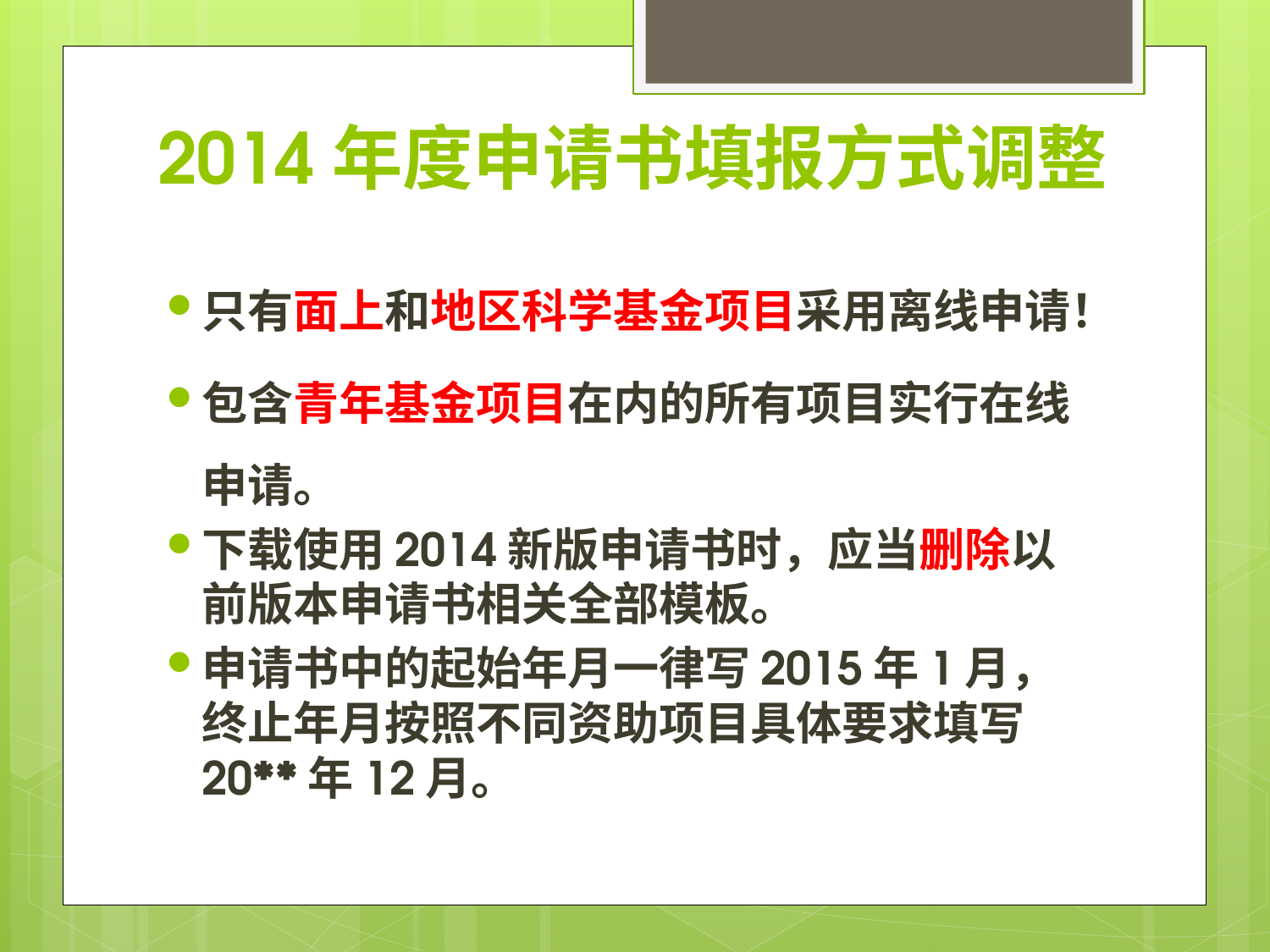

2014年度申请书填报方式调整
只有面上和地区科学基金项目采用离线申请！
包含青年基金项目在内的所有项目实行在线申请。
下载使用2014新版申请书时，应当删除以前版本申请书相关全部模板。
申请书中的起始年月一律写2015年1月，终止年月按照不同资助项目具体要求填写20**年12月。